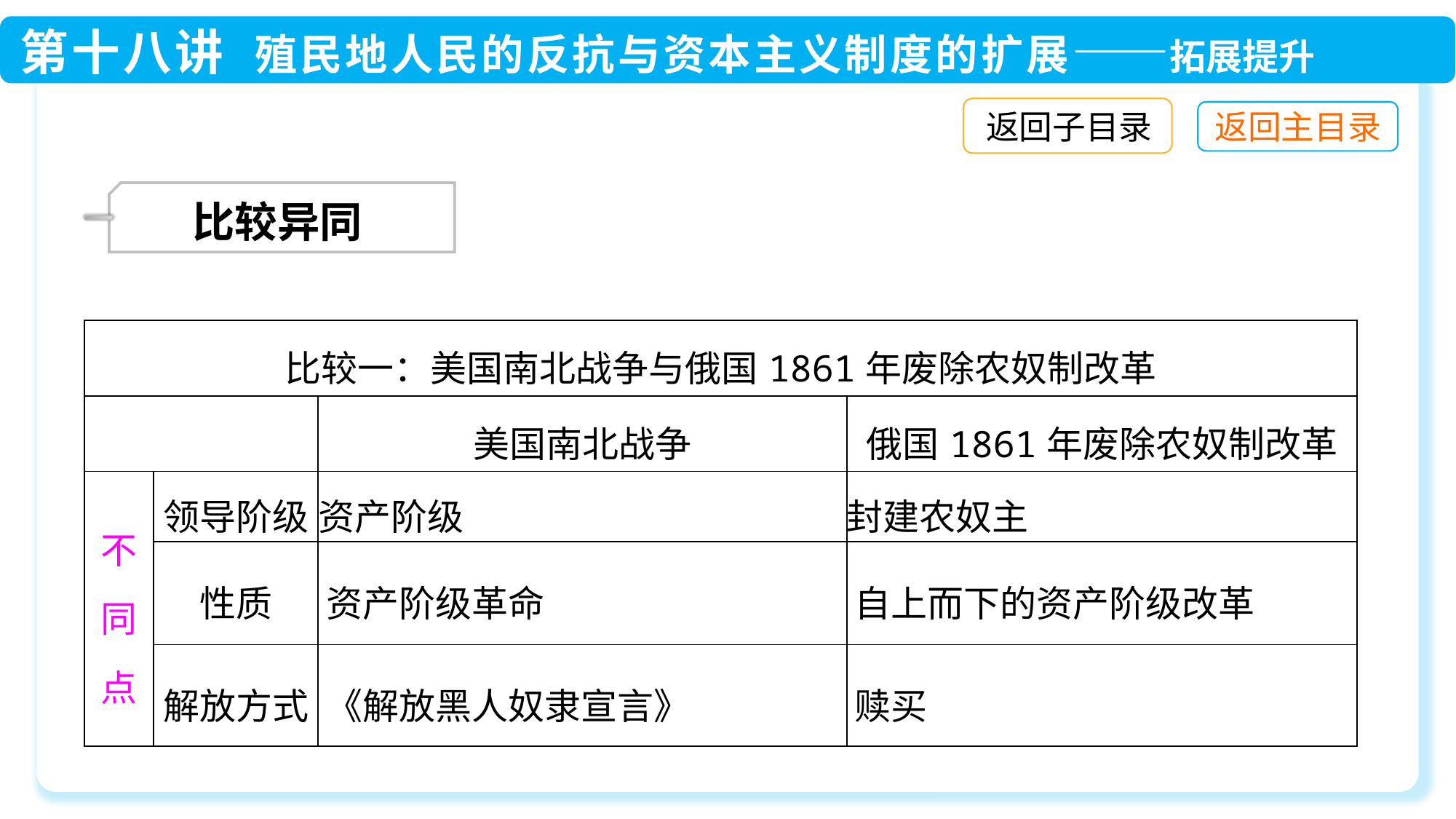

返回子目录
 比较异同

| 比较一：美国南北战争与俄国1861年废除农奴制改革 |  |  |  |
| --- | --- | --- | --- |
|  |  | 美国南北战争 | 俄国1861年废除农奴制改革 |
| 不同点 | 领导阶级 | 资产阶级 | 封建农奴主 |
|  | 性质 | 资产阶级革命 | 自上而下的资产阶级改革 |
|  | 解放方式 | 《解放黑人奴隶宣言》 | 赎买 |